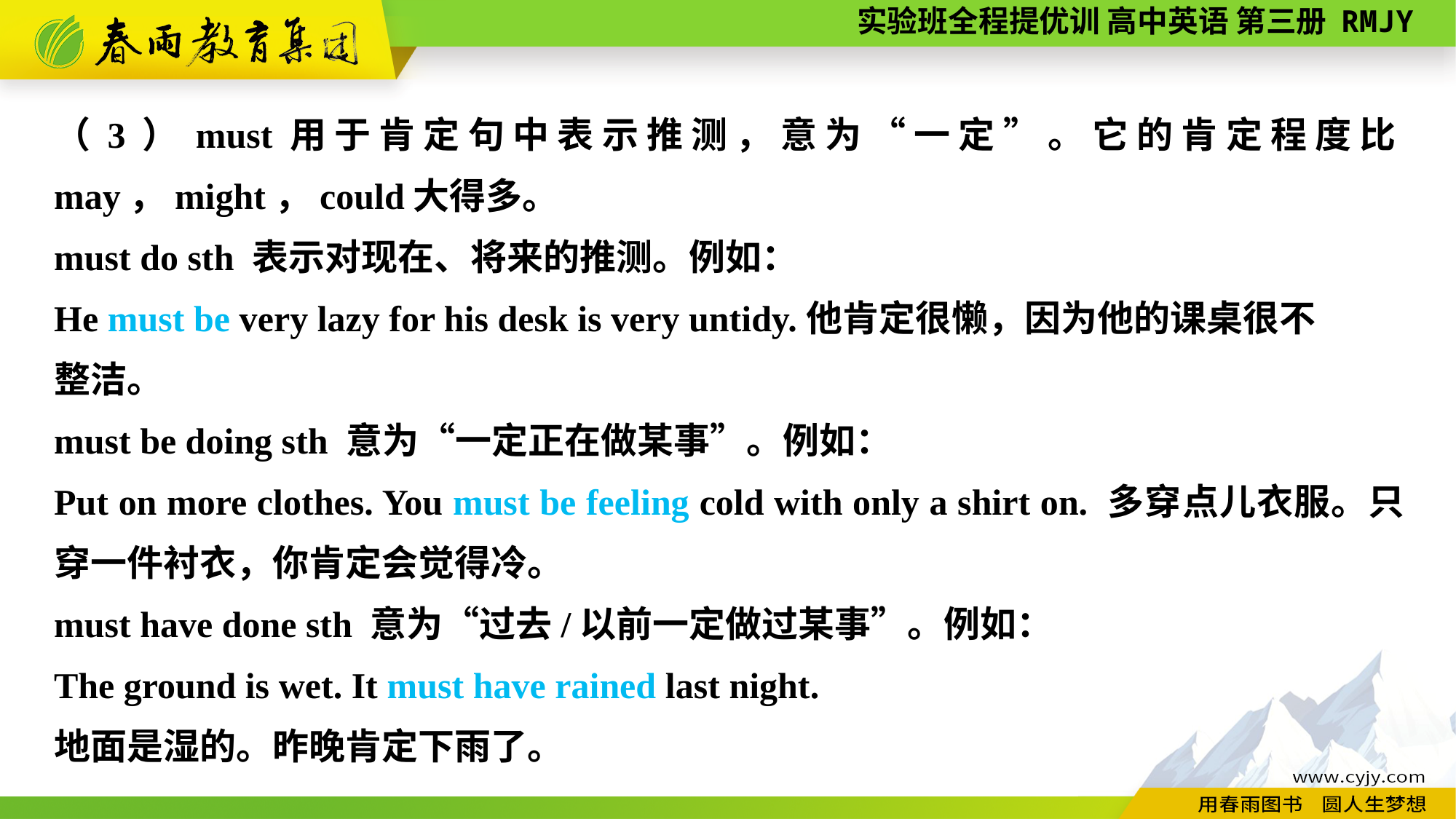

（3）must用于肯定句中表示推测，意为“一定”。它的肯定程度比may，might，could大得多。
must do sth 表示对现在、将来的推测。例如：
He must be very lazy for his desk is very untidy.他肯定很懒，因为他的课桌很不
整洁。
must be doing sth 意为“一定正在做某事”。例如：
Put on more clothes. You must be feeling cold with only a shirt on. 多穿点儿衣服。只穿一件衬衣，你肯定会觉得冷。
must have done sth 意为“过去/以前一定做过某事”。例如：
The ground is wet. It must have rained last night.
地面是湿的。昨晚肯定下雨了。